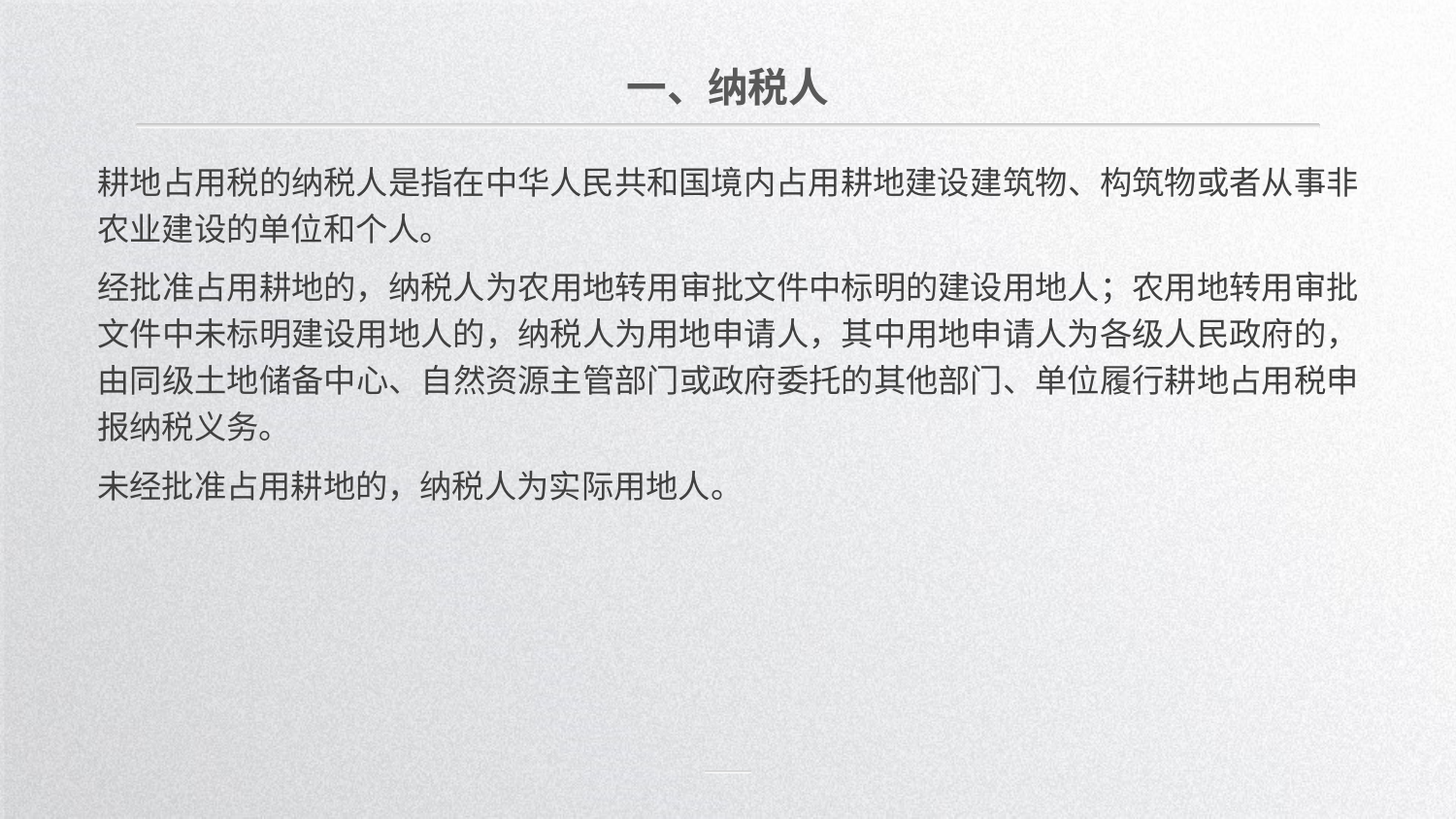

一、纳税人
耕地占用税的纳税人是指在中华人民共和国境内占用耕地建设建筑物、构筑物或者从事非农业建设的单位和个人。
经批准占用耕地的，纳税人为农用地转用审批文件中标明的建设用地人；农用地转用审批文件中未标明建设用地人的，纳税人为用地申请人，其中用地申请人为各级人民政府的，由同级土地储备中心、自然资源主管部门或政府委托的其他部门、单位履行耕地占用税申报纳税义务。
未经批准占用耕地的，纳税人为实际用地人。